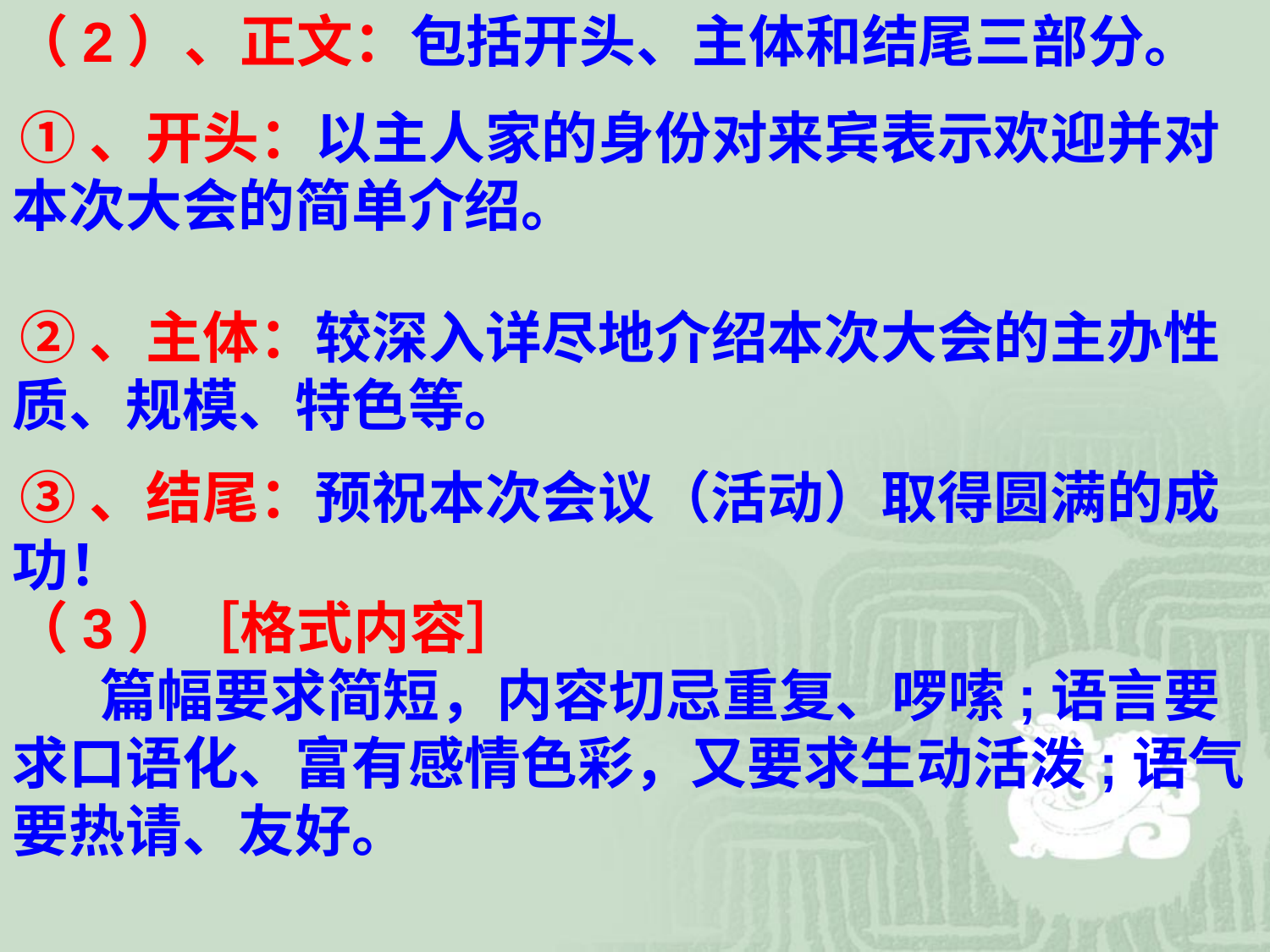

（2）、正文：包括开头、主体和结尾三部分。

 ①、开头：以主人家的身份对来宾表示欢迎并对本次大会的简单介绍。
 ②、主体：较深入详尽地介绍本次大会的主办性质、规模、特色等。
 ③、结尾：预祝本次会议（活动）取得圆满的成功！
（3）［格式内容］
　　篇幅要求简短，内容切忌重复、啰嗦;语言要求口语化、富有感情色彩，又要求生动活泼;语气要热请、友好。